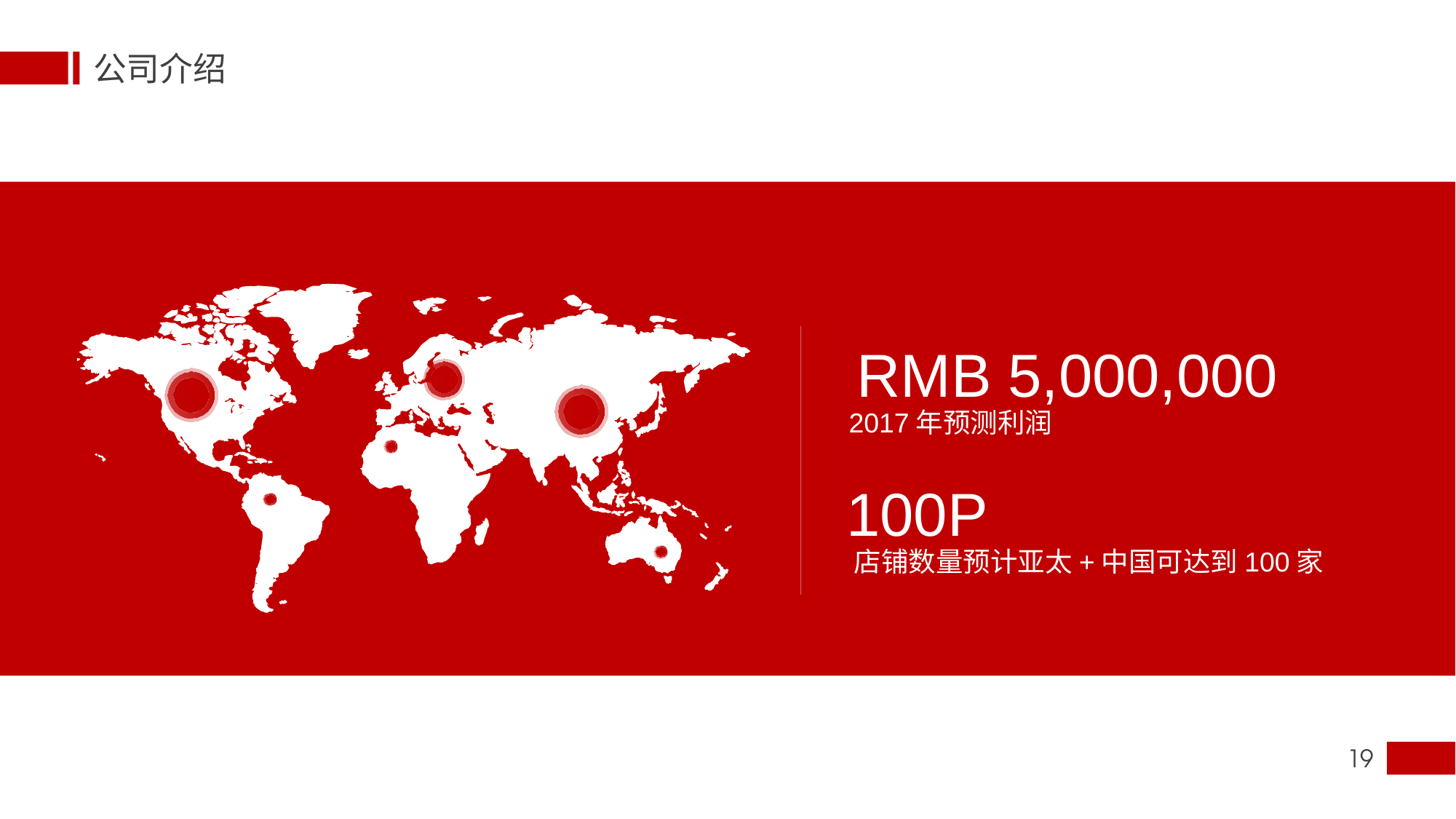

公司介绍

RMB 5,000,000

2017年预测利润

100P

店铺数量预计亚太+中国可达到100家

19